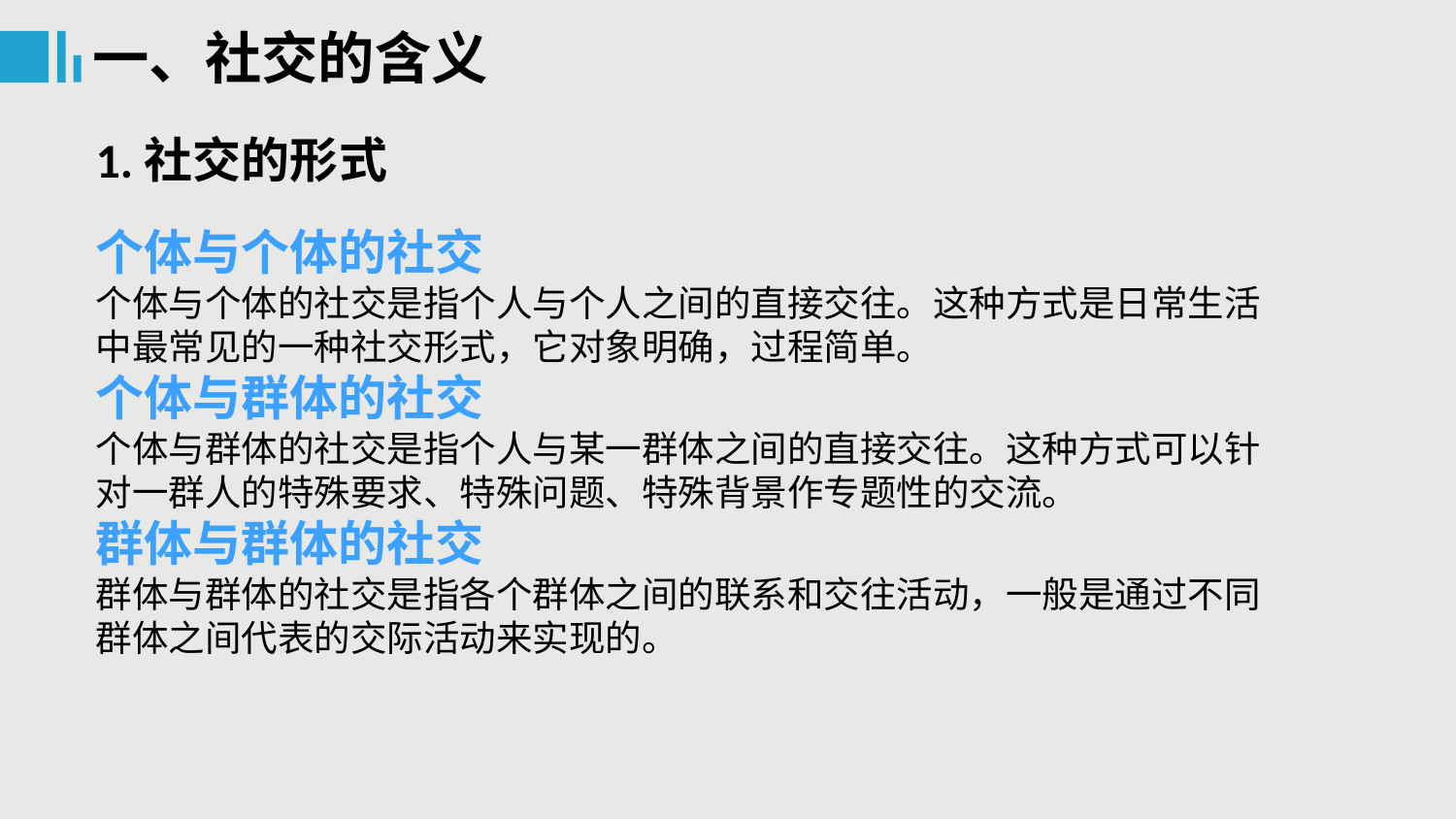

一、社交的含义

1.社交的形式
个体与个体的社交
个体与个体的社交是指个人与个人之间的直接交往。这种方式是日常生活中最常见的一种社交形式，它对象明确，过程简单。
个体与群体的社交
个体与群体的社交是指个人与某一群体之间的直接交往。这种方式可以针对一群人的特殊要求、特殊问题、特殊背景作专题性的交流。
群体与群体的社交
群体与群体的社交是指各个群体之间的联系和交往活动，一般是通过不同群体之间代表的交际活动来实现的。